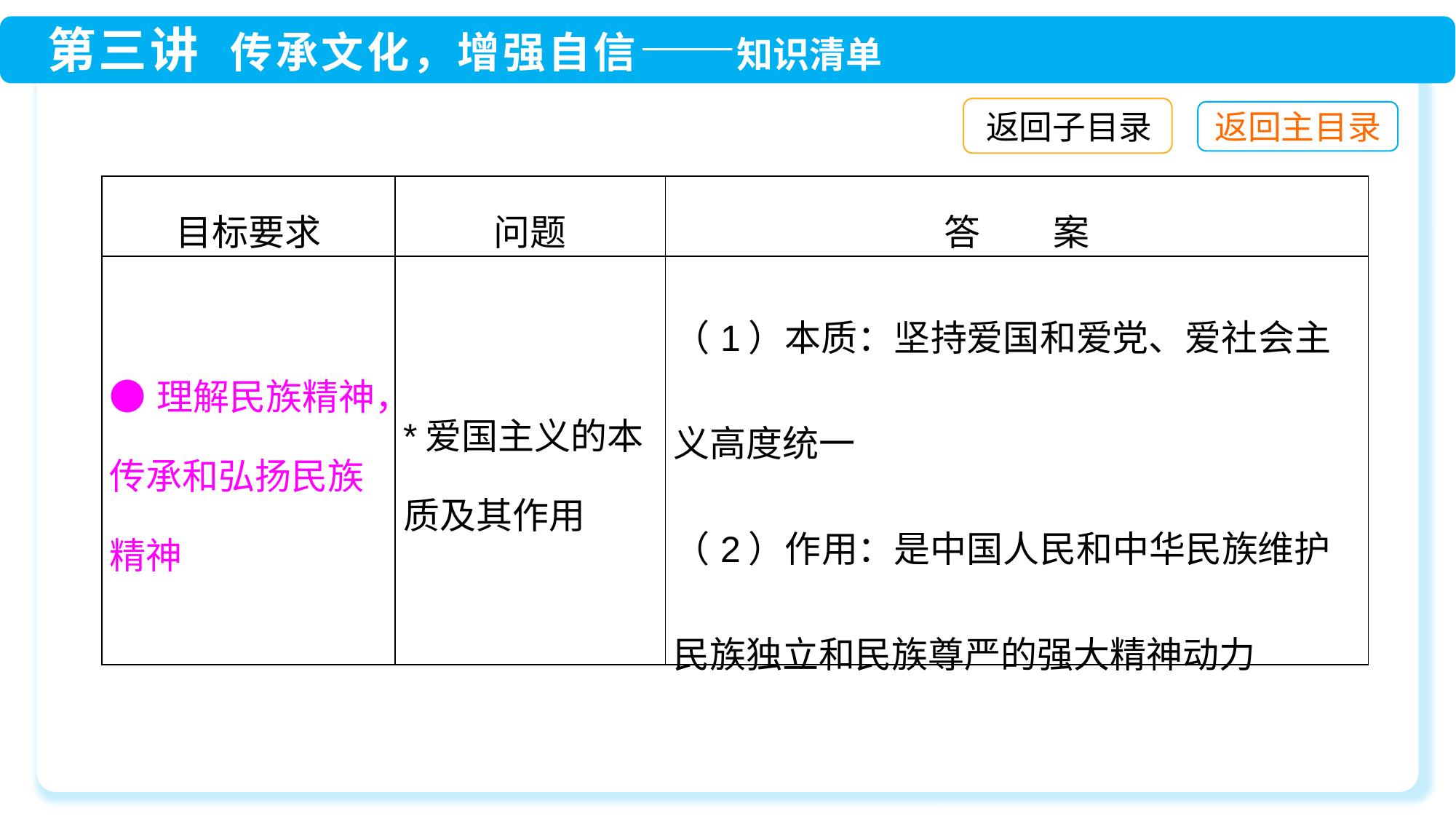

返回子目录
| 目标要求 | 问题 | 答　　案 |
| --- | --- | --- |
| ●理解民族精神，传承和弘扬民族精神 | \*爱国主义的本质及其作用 | （1）本质：坚持爱国和爱党、爱社会主义高度统一 （2）作用：是中国人民和中华民族维护民族独立和民族尊严的强大精神动力 |